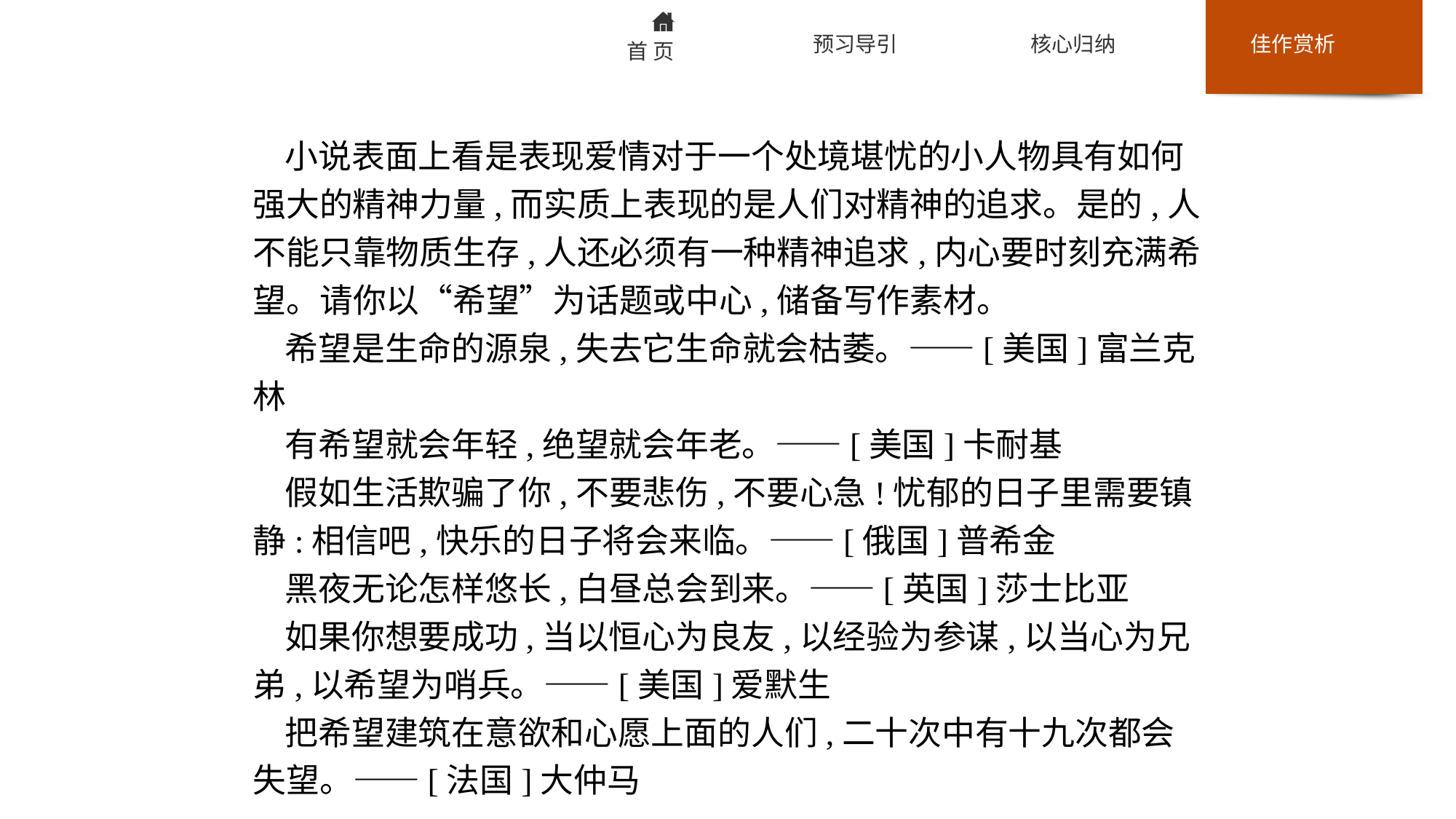

小说表面上看是表现爱情对于一个处境堪忧的小人物具有如何强大的精神力量,而实质上表现的是人们对精神的追求。是的,人不能只靠物质生存,人还必须有一种精神追求,内心要时刻充满希望。请你以“希望”为话题或中心,储备写作素材。
希望是生命的源泉,失去它生命就会枯萎。——[美国]富兰克林
有希望就会年轻,绝望就会年老。——[美国]卡耐基
假如生活欺骗了你,不要悲伤,不要心急!忧郁的日子里需要镇静:相信吧,快乐的日子将会来临。——[俄国]普希金
黑夜无论怎样悠长,白昼总会到来。——[英国]莎士比亚
如果你想要成功,当以恒心为良友,以经验为参谋,以当心为兄弟,以希望为哨兵。——[美国]爱默生
把希望建筑在意欲和心愿上面的人们,二十次中有十九次都会失望。——[法国]大仲马